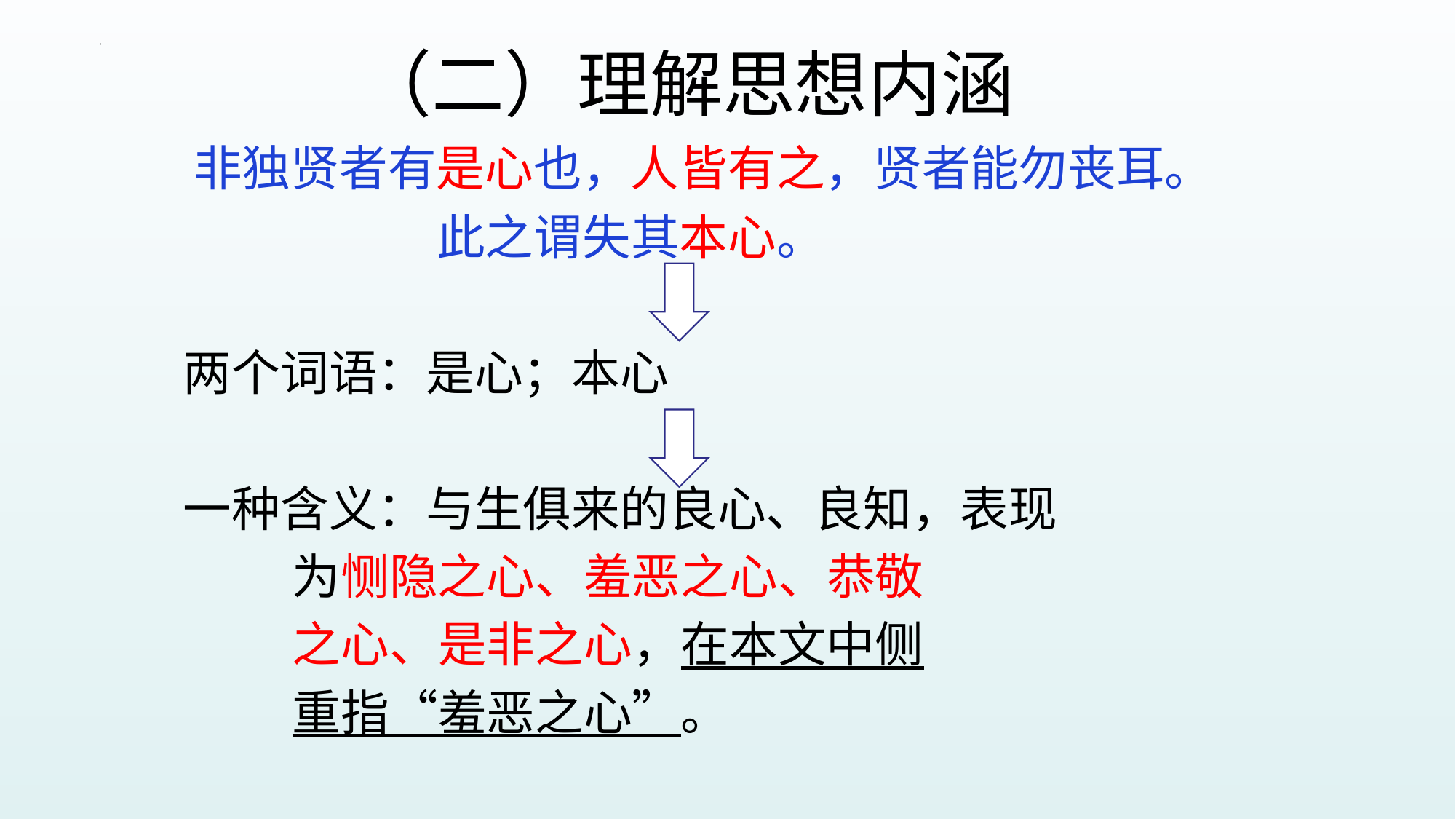

# （二）理解思想内涵
          非独贤者有是心也，人皆有之，贤者能勿丧耳。
        此之谓失其本心。

               两个词语：是心；本心

               一种含义：与生俱来的良心、良知，表现
                         为恻隐之心、羞恶之心、恭敬
                         之心、是非之心，在本文中侧
                         重指“羞恶之心”。